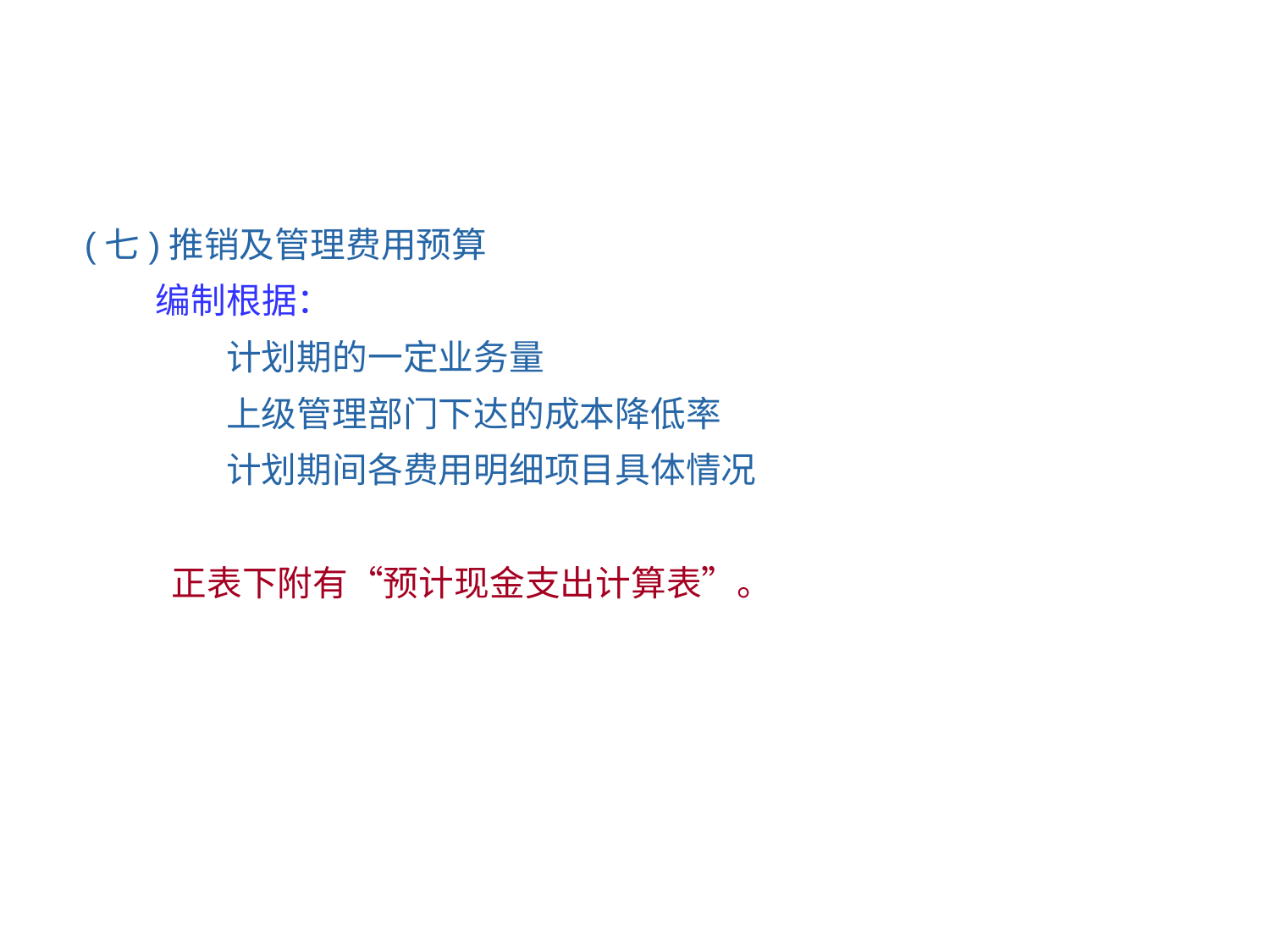

(七)推销及管理费用预算
        编制根据：
                 计划期的一定业务量
                 上级管理部门下达的成本降低率
                 计划期间各费用明细项目具体情况

          正表下附有“预计现金支出计算表”。